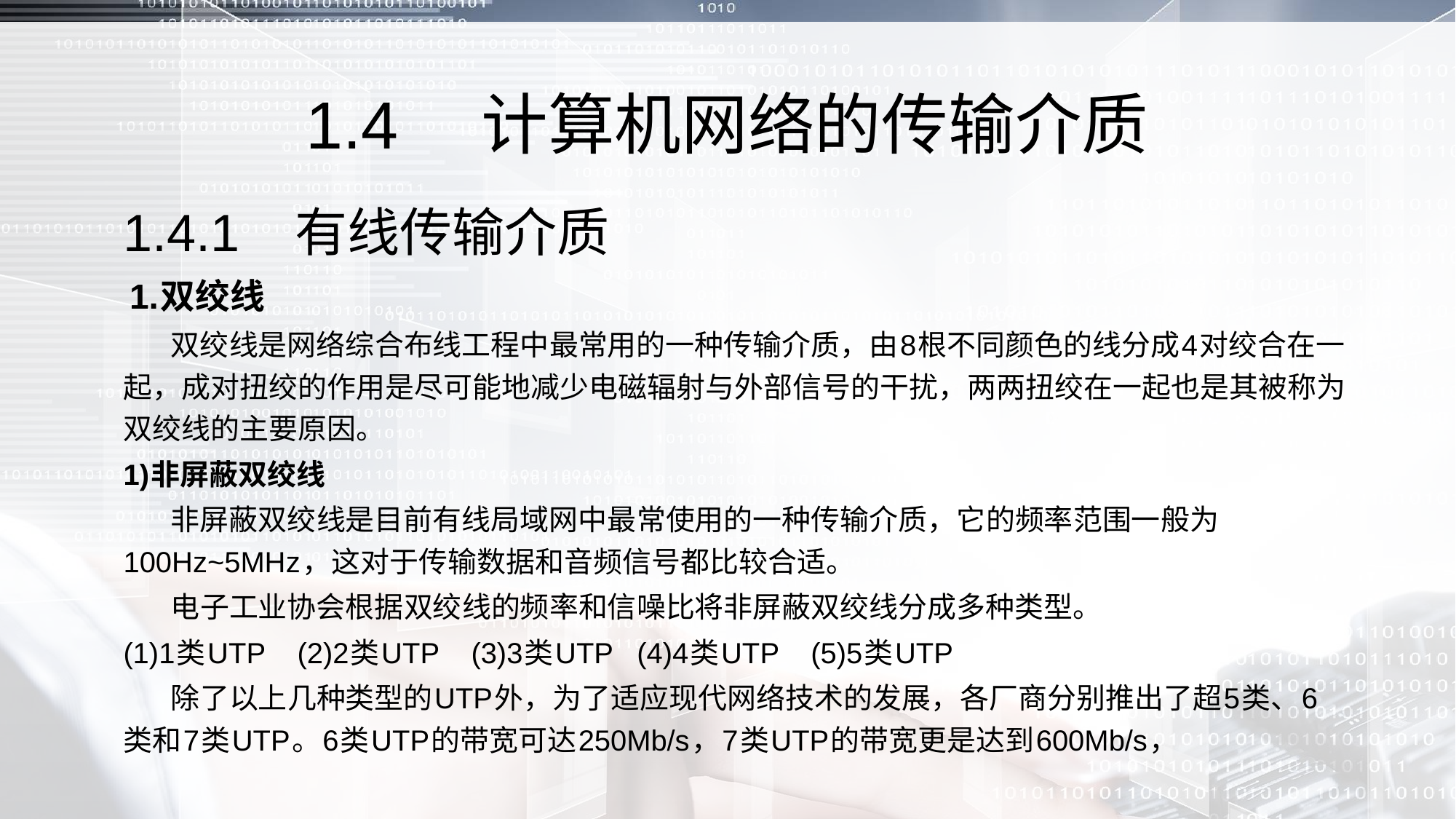

# 1.4　计算机网络的传输介质
1.4.1　有线传输介质
 1.双绞线
       双绞线是网络综合布线工程中最常用的一种传输介质，由8根不同颜色的线分成4对绞合在一起，成对扭绞的作用是尽可能地减少电磁辐射与外部信号的干扰，两两扭绞在一起也是其被称为双绞线的主要原因。
1)非屏蔽双绞线
       非屏蔽双绞线是目前有线局域网中最常使用的一种传输介质，它的频率范围一般为100Hz~5MHz，这对于传输数据和音频信号都比较合适。
       电子工业协会根据双绞线的频率和信噪比将非屏蔽双绞线分成多种类型。
(1)1类UTP    (2)2类UTP    (3)3类UTP   (4)4类UTP    (5)5类UTP
       除了以上几种类型的UTP外，为了适应现代网络技术的发展，各厂商分别推出了超5类、6类和7类UTP。6类UTP的带宽可达250Mb/s，7类UTP的带宽更是达到600Mb/s，